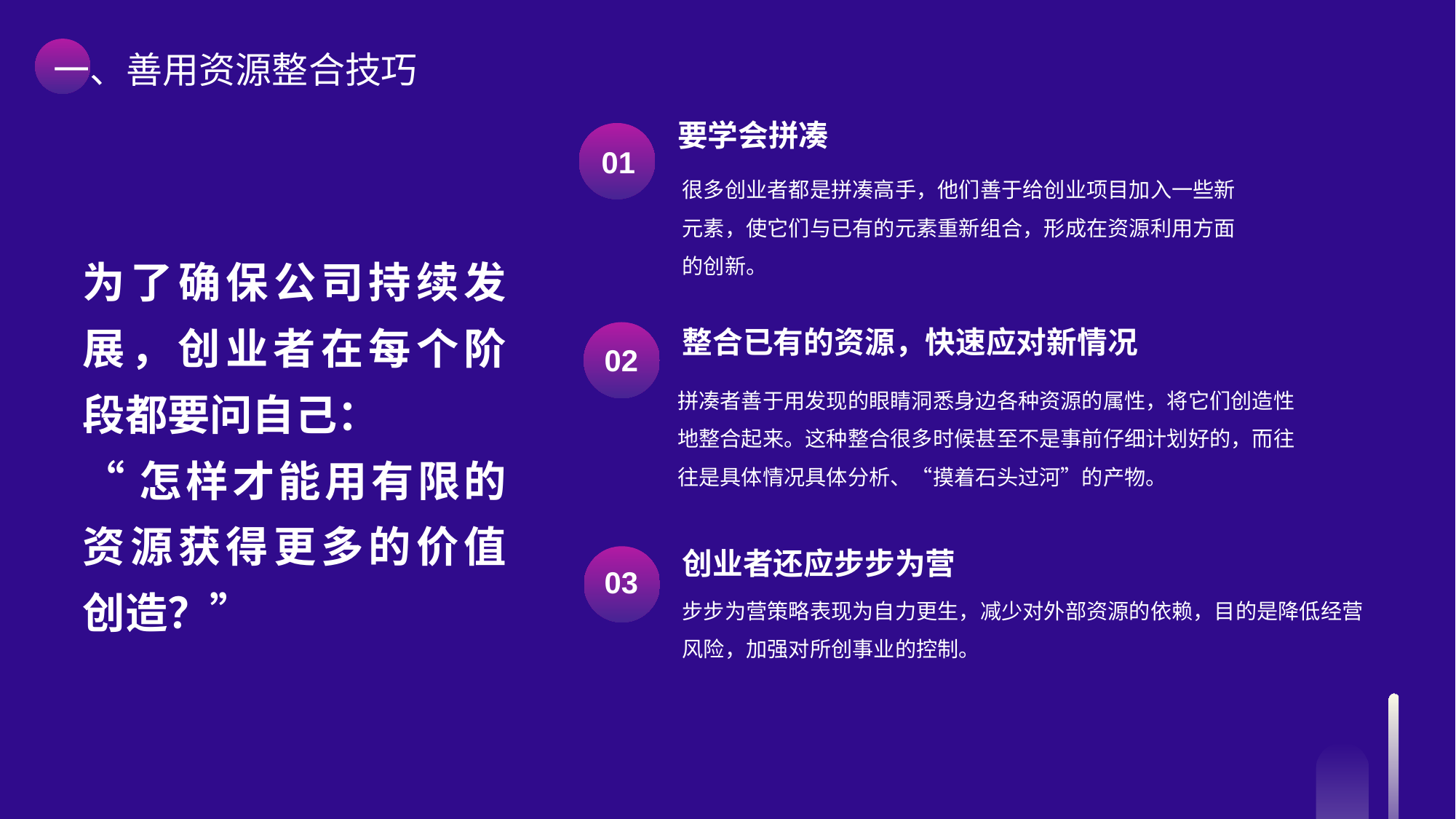

一、善用资源整合技巧
要学会拼凑

很多创业者都是拼凑高手，他们善于给创业项目加入一些新元素，使它们与已有的元素重新组合，形成在资源利用方面的创新。
01
为了确保公司持续发展，创业者在每个阶段都要问自己：
“怎样才能用有限的资源获得更多的价值创造？”
整合已有的资源，快速应对新情况

02
拼凑者善于用发现的眼睛洞悉身边各种资源的属性，将它们创造性地整合起来。这种整合很多时候甚至不是事前仔细计划好的，而往往是具体情况具体分析、“摸着石头过河”的产物。
创业者还应步步为营
步步为营策略表现为自力更生，减少对外部资源的依赖，目的是降低经营风险，加强对所创事业的控制。

03